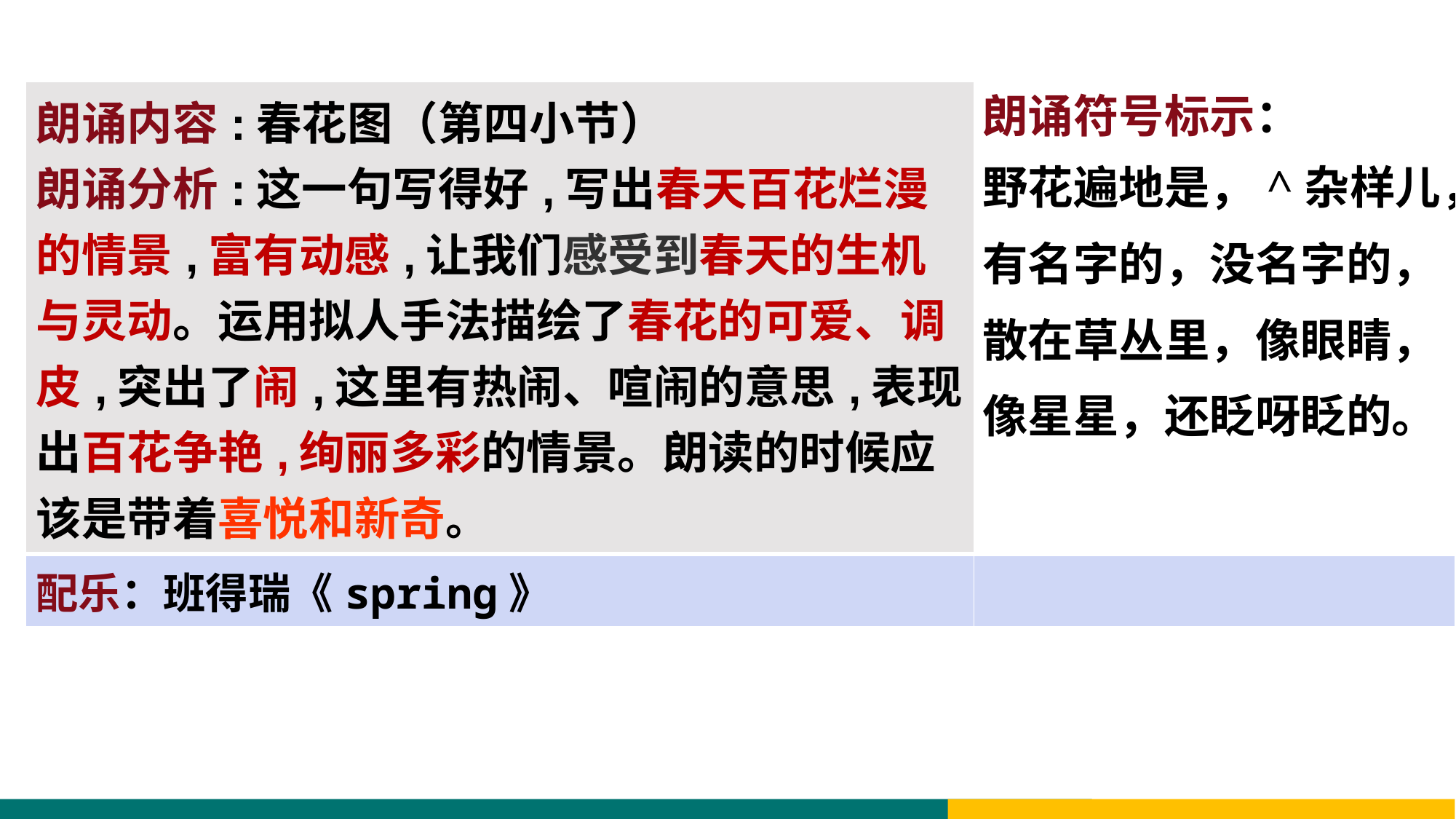

| 朗诵内容:春花图（第四小节） 朗诵分析:这一句写得好,写出春天百花烂漫的情景,富有动感,让我们感受到春天的生机与灵动。运用拟人手法描绘了春花的可爱、调皮,突出了闹,这里有热闹、喧闹的意思,表现出百花争艳,绚丽多彩的情景。朗读的时候应该是带着喜悦和新奇。 |  |
| --- | --- |
| 配乐：班得瑞《spring》 |  |
朗诵符号标示：
野花遍地是，^杂样儿，有名字的，没名字的，散在草丛里，像眼睛，像星星，还眨呀眨的。